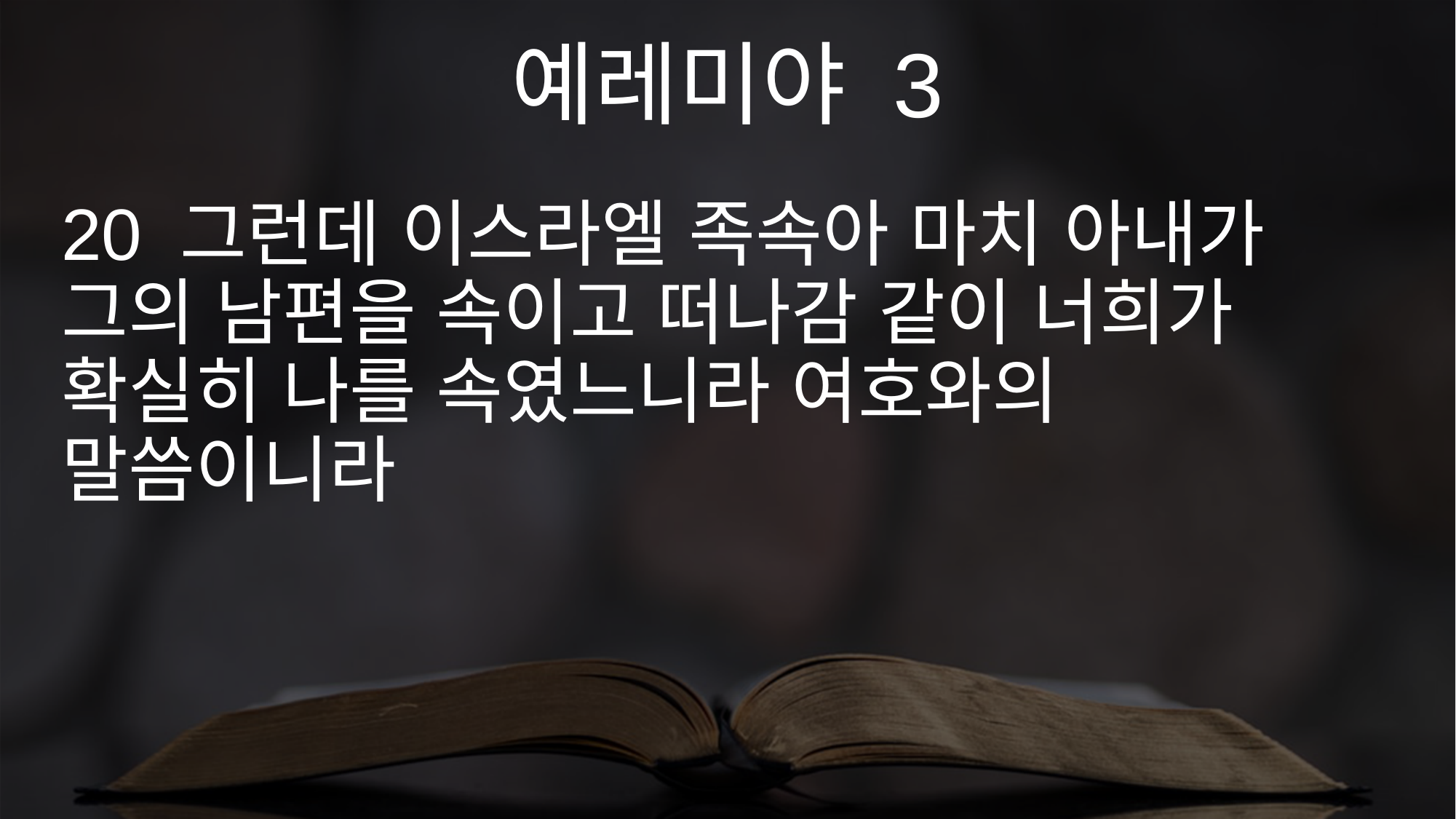

예레미야 3
20 그런데 이스라엘 족속아 마치 아내가 그의 남편을 속이고 떠나감 같이 너희가 확실히 나를 속였느니라 여호와의 말씀이니라